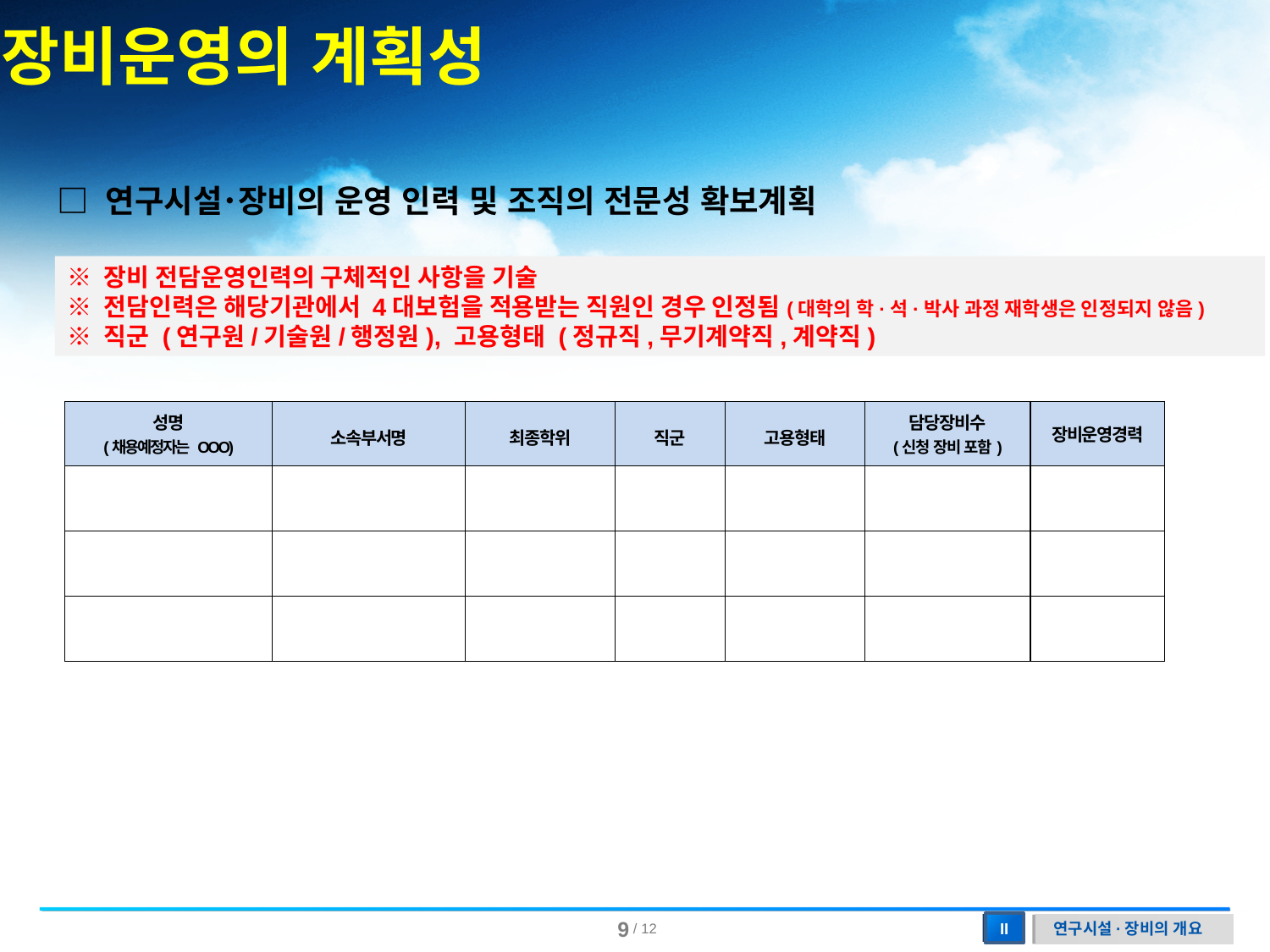

장비운영의 계획성
□ 연구시설･장비의 운영 인력 및 조직의 전문성 확보계획
※ 장비 전담운영인력의 구체적인 사항을 기술
※ 전담인력은 해당기관에서 4대보험을 적용받는 직원인 경우 인정됨(대학의 학·석·박사 과정 재학생은 인정되지 않음)
※ 직군 (연구원/기술원/행정원), 고용형태 (정규직,무기계약직,계약직)
| 성명 (채용예정자는 OOO) | 소속부서명 | 최종학위 | 직군 | 고용형태 | 담당장비수 (신청 장비 포함) | 장비운영경력 |
| --- | --- | --- | --- | --- | --- | --- |
|  |  |  |  |  |  |  |
|  |  |  |  |  |  |  |
|  |  |  |  |  |  |  |
연구시설·장비의 개요
II